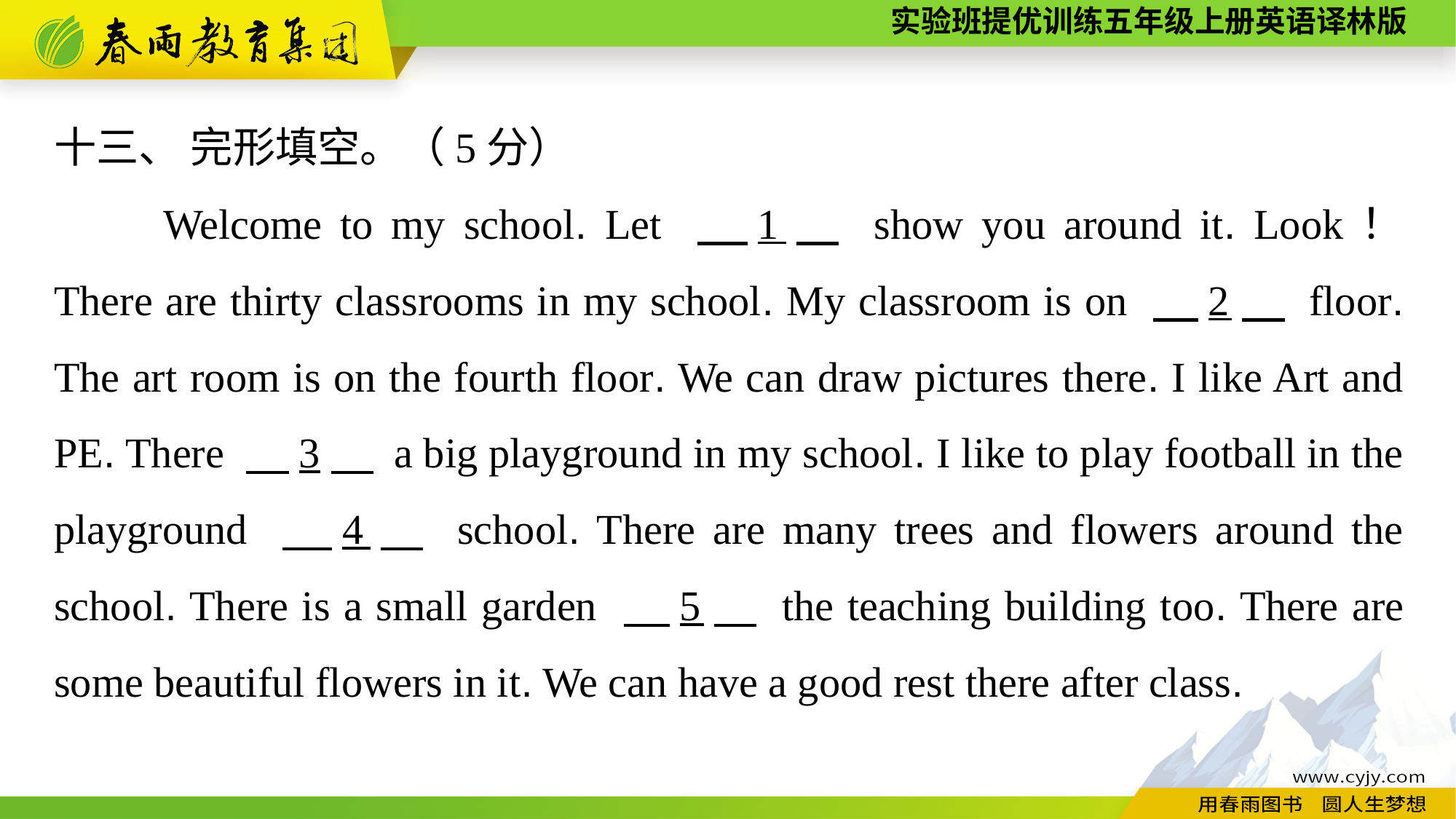

十三、 完形填空。（5分）
	Welcome to my school. Let 　1　 show you around it. Look！ There are thirty classrooms in my school. My classroom is on 　2　 floor. The art room is on the fourth floor. We can draw pictures there. I like Art and PE. There 　3　 a big playground in my school. I like to play football in the playground 　4　 school. There are many trees and flowers around the school. There is a small garden 　5　 the teaching building too. There are some beautiful flowers in it. We can have a good rest there after class.